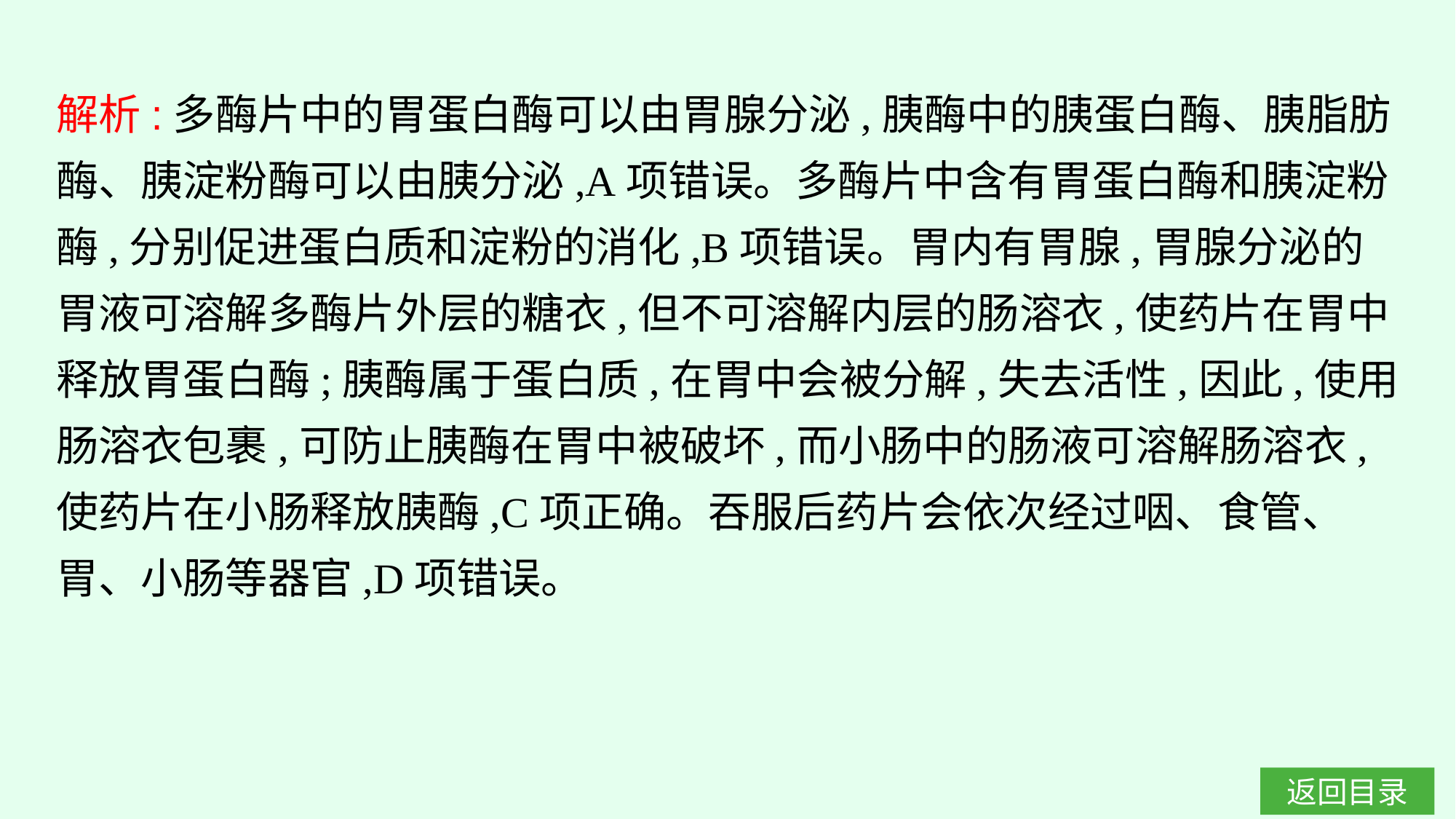

解析:多酶片中的胃蛋白酶可以由胃腺分泌,胰酶中的胰蛋白酶、胰脂肪酶、胰淀粉酶可以由胰分泌,A项错误。多酶片中含有胃蛋白酶和胰淀粉酶,分别促进蛋白质和淀粉的消化,B项错误。胃内有胃腺,胃腺分泌的胃液可溶解多酶片外层的糖衣,但不可溶解内层的肠溶衣,使药片在胃中释放胃蛋白酶;胰酶属于蛋白质,在胃中会被分解,失去活性,因此,使用肠溶衣包裹,可防止胰酶在胃中被破坏,而小肠中的肠液可溶解肠溶衣,使药片在小肠释放胰酶,C项正确。吞服后药片会依次经过咽、食管、胃、小肠等器官,D项错误。